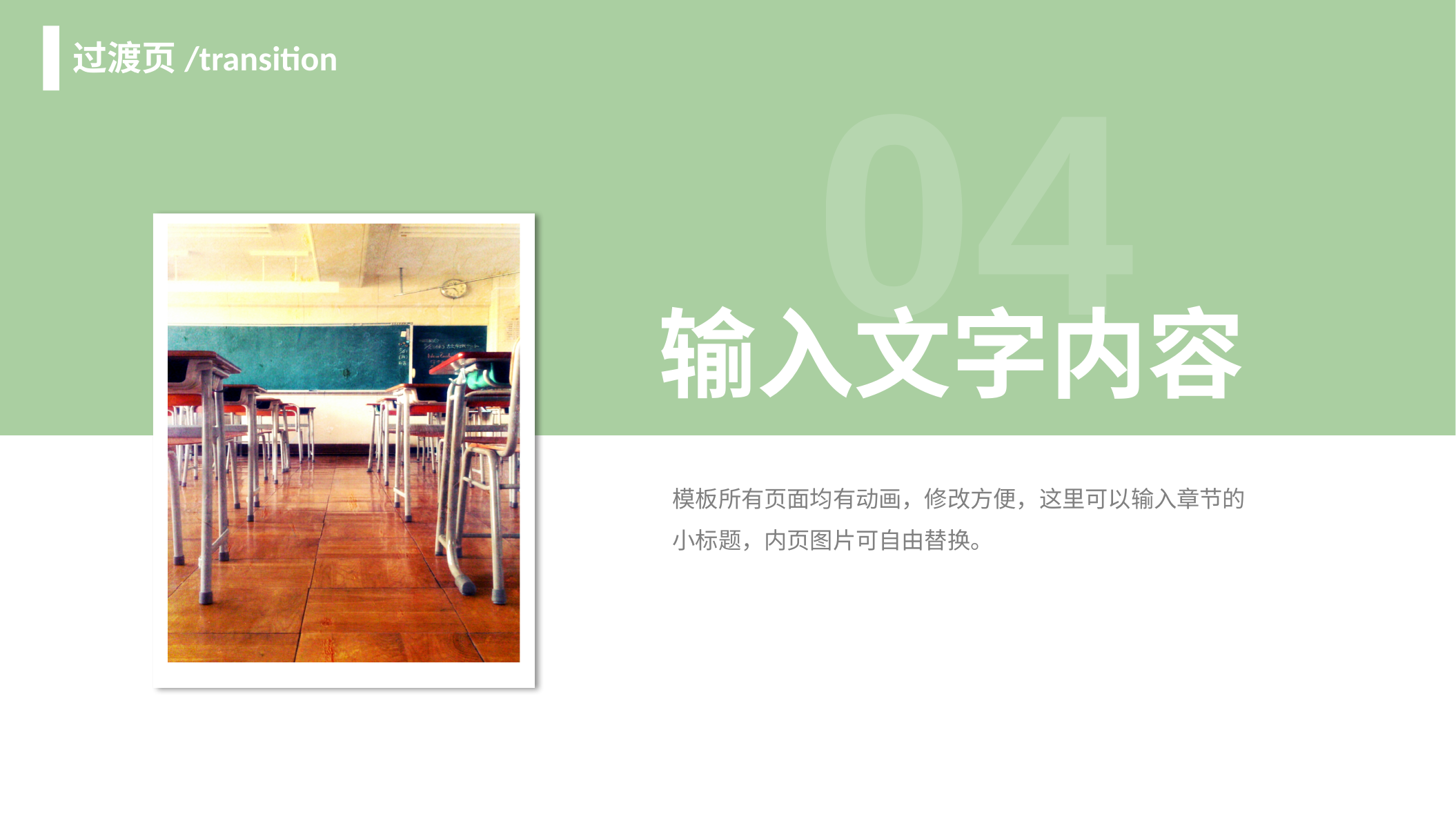

04

过渡页/transition

输入文字内容
模板所有页面均有动画，修改方便，这里可以输入章节的小标题，内页图片可自由替换。